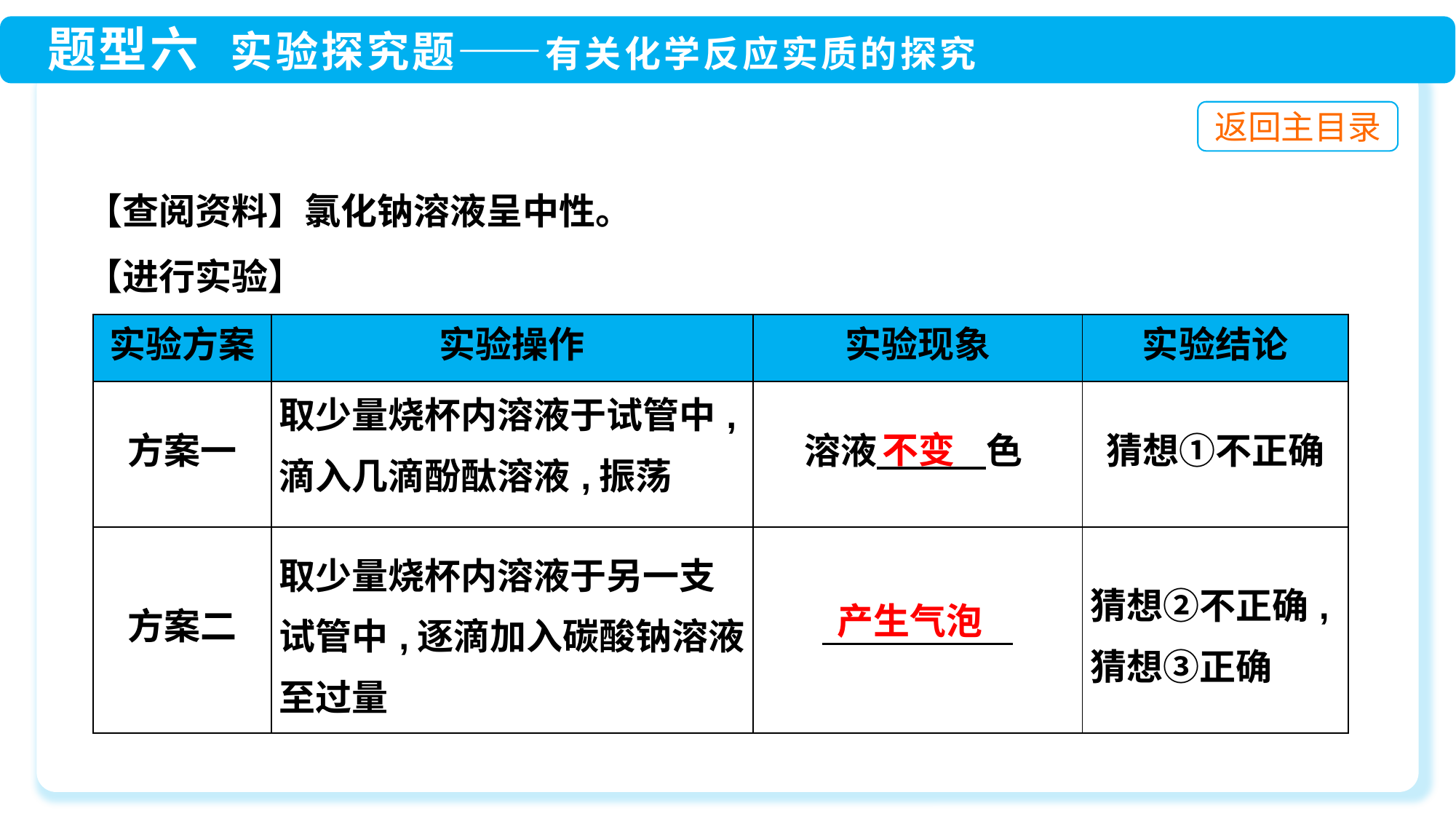

【查阅资料】氯化钠溶液呈中性。
【进行实验】
| 实验方案 | 实验操作 | 实验现象 | 实验结论 |
| --- | --- | --- | --- |
| 方案一 | 取少量烧杯内溶液于试管中, 滴入几滴酚酞溶液,振荡 | 溶液　　　色 | 猜想①不正确 |
| 方案二 | 取少量烧杯内溶液于另一支 试管中,逐滴加入碳酸钠溶液 至过量 |  | 猜想②不正确, 猜想③正确 |
不变
产生气泡